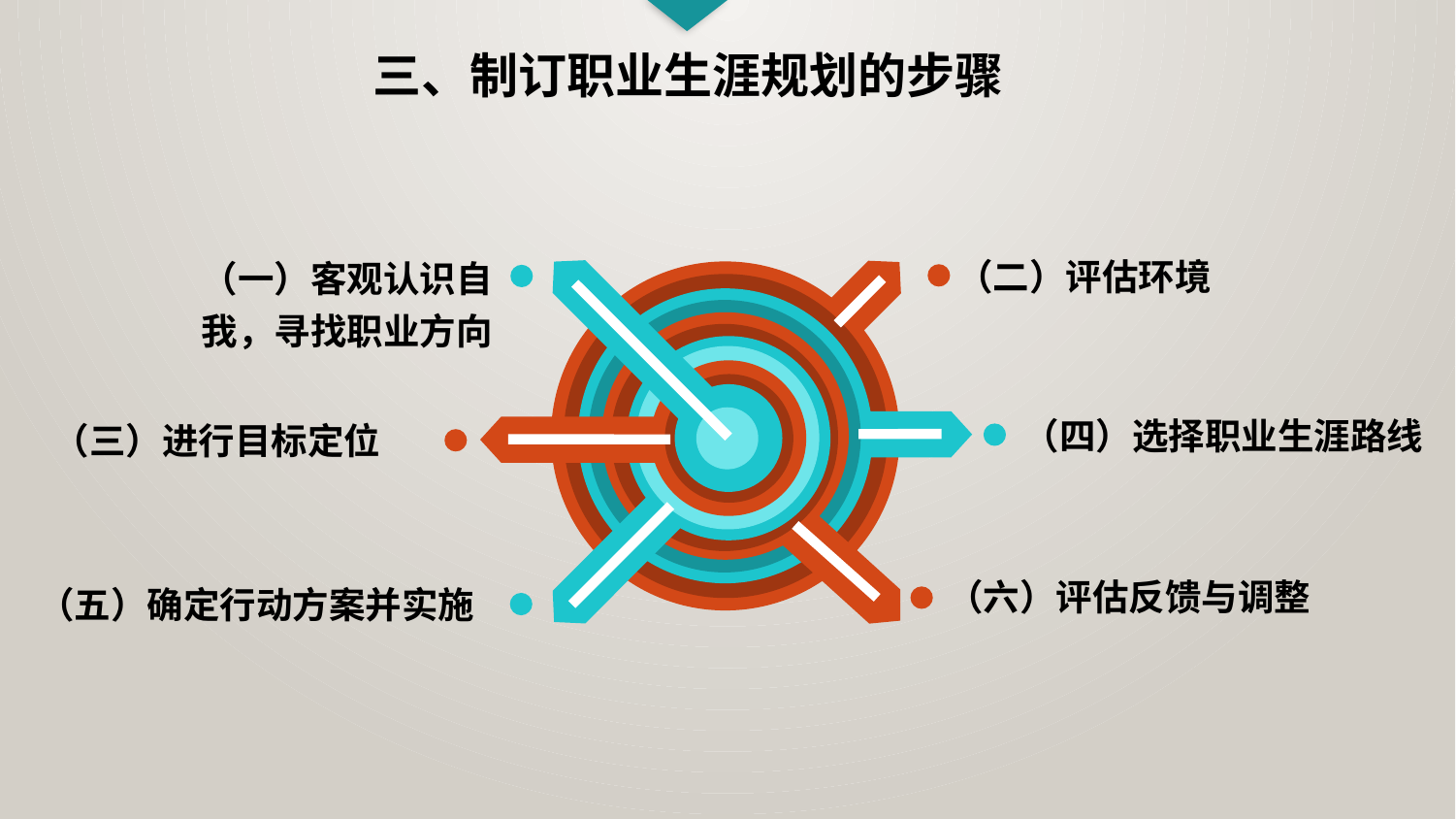

三、制订职业生涯规划的步骤
（二）评估环境
（一）客观认识自我，寻找职业方向

（四）选择职业生涯路线
（三）进行目标定位

（六）评估反馈与调整
（五）确定行动方案并实施